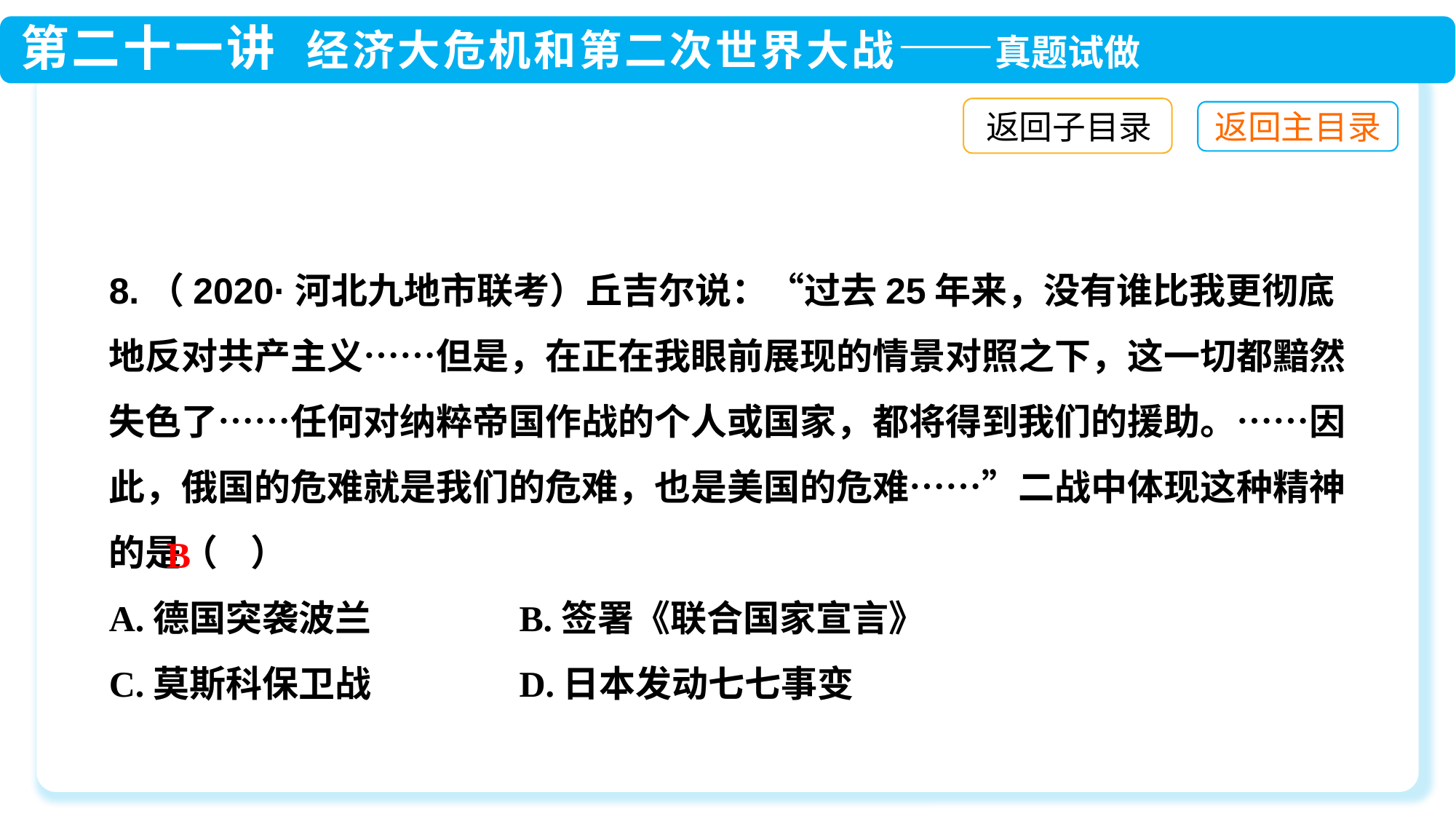

返回子目录
8.（2020·河北九地市联考）丘吉尔说：“过去25年来，没有谁比我更彻底地反对共产主义……但是，在正在我眼前展现的情景对照之下，这一切都黯然失色了……任何对纳粹帝国作战的个人或国家，都将得到我们的援助。……因此，俄国的危难就是我们的危难，也是美国的危难……”二战中体现这种精神的是（    ）
A.德国突袭波兰                 B.签署《联合国家宣言》
C.莫斯科保卫战                 D.日本发动七七事变
B